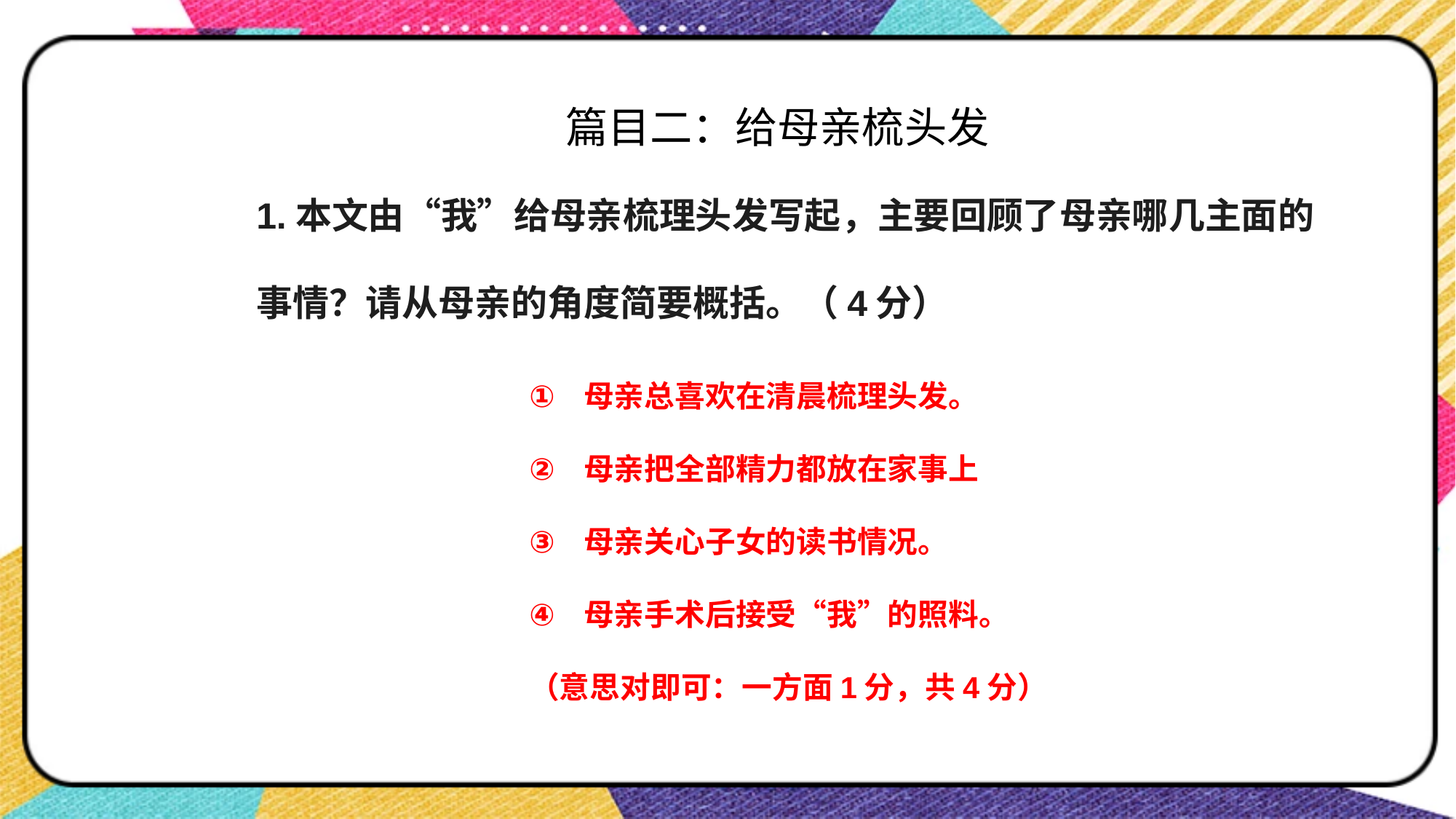

篇目二：给母亲梳头发
1.本文由“我”给母亲梳理头发写起，主要回顾了母亲哪几主面的事情？请从母亲的角度简要概括。（4分）
母亲总喜欢在清晨梳理头发。
母亲把全部精力都放在家事上
母亲关心子女的读书情况。
母亲手术后接受“我”的照料。
（意思对即可：一方面1分，共4分）